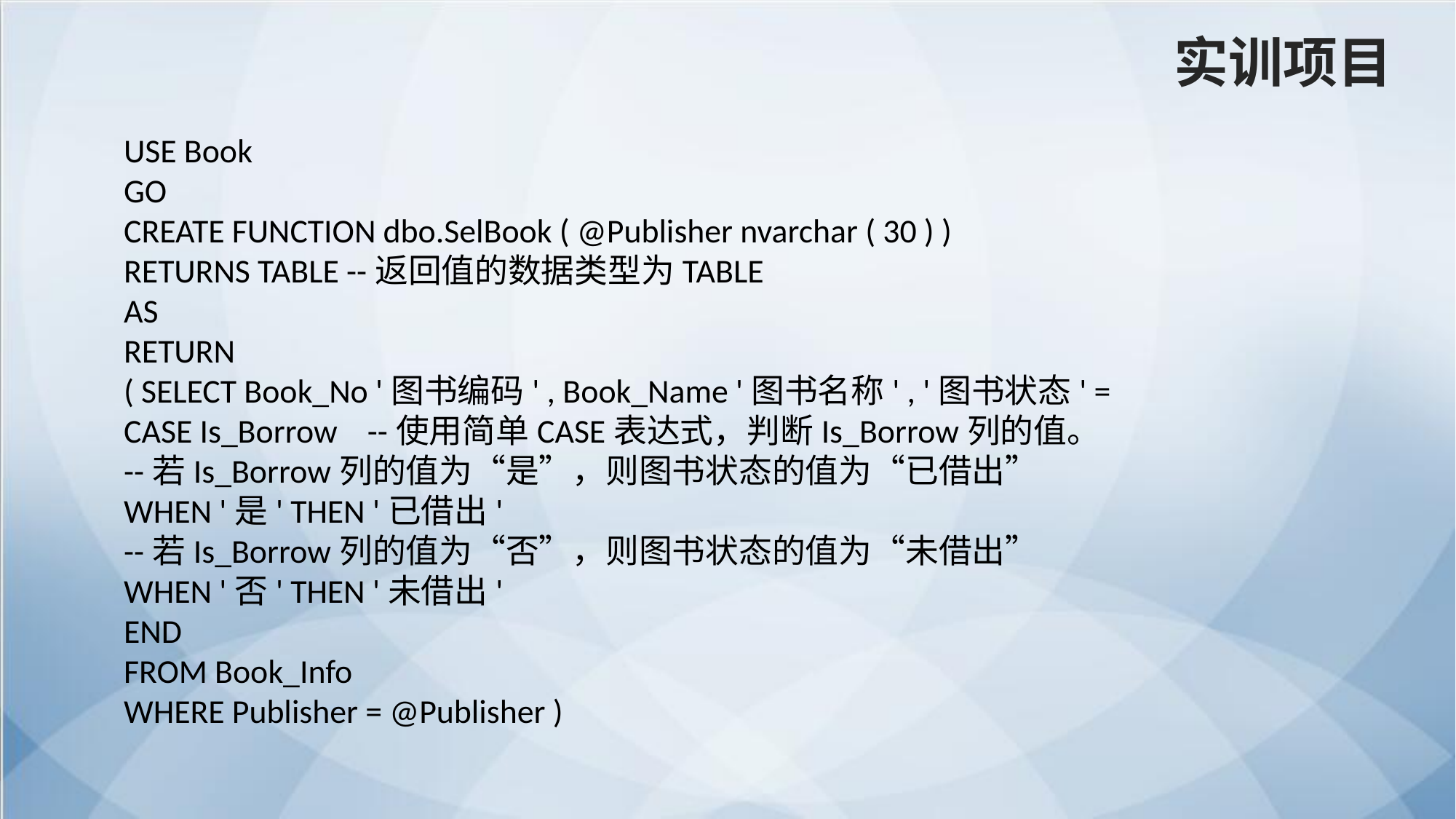

实训项目
USE Book
GO
CREATE FUNCTION dbo.SelBook ( @Publisher nvarchar ( 30 ) )
RETURNS TABLE --返回值的数据类型为TABLE
AS
RETURN
( SELECT Book_No '图书编码' , Book_Name '图书名称' , '图书状态' =
CASE Is_Borrow    --使用简单CASE表达式，判断Is_Borrow列的值。
--若Is_Borrow列的值为“是”，则图书状态的值为“已借出”
WHEN '是' THEN '已借出'
--若Is_Borrow列的值为“否”，则图书状态的值为“未借出”
WHEN '否' THEN '未借出'
END
FROM Book_Info
WHERE Publisher = @Publisher )